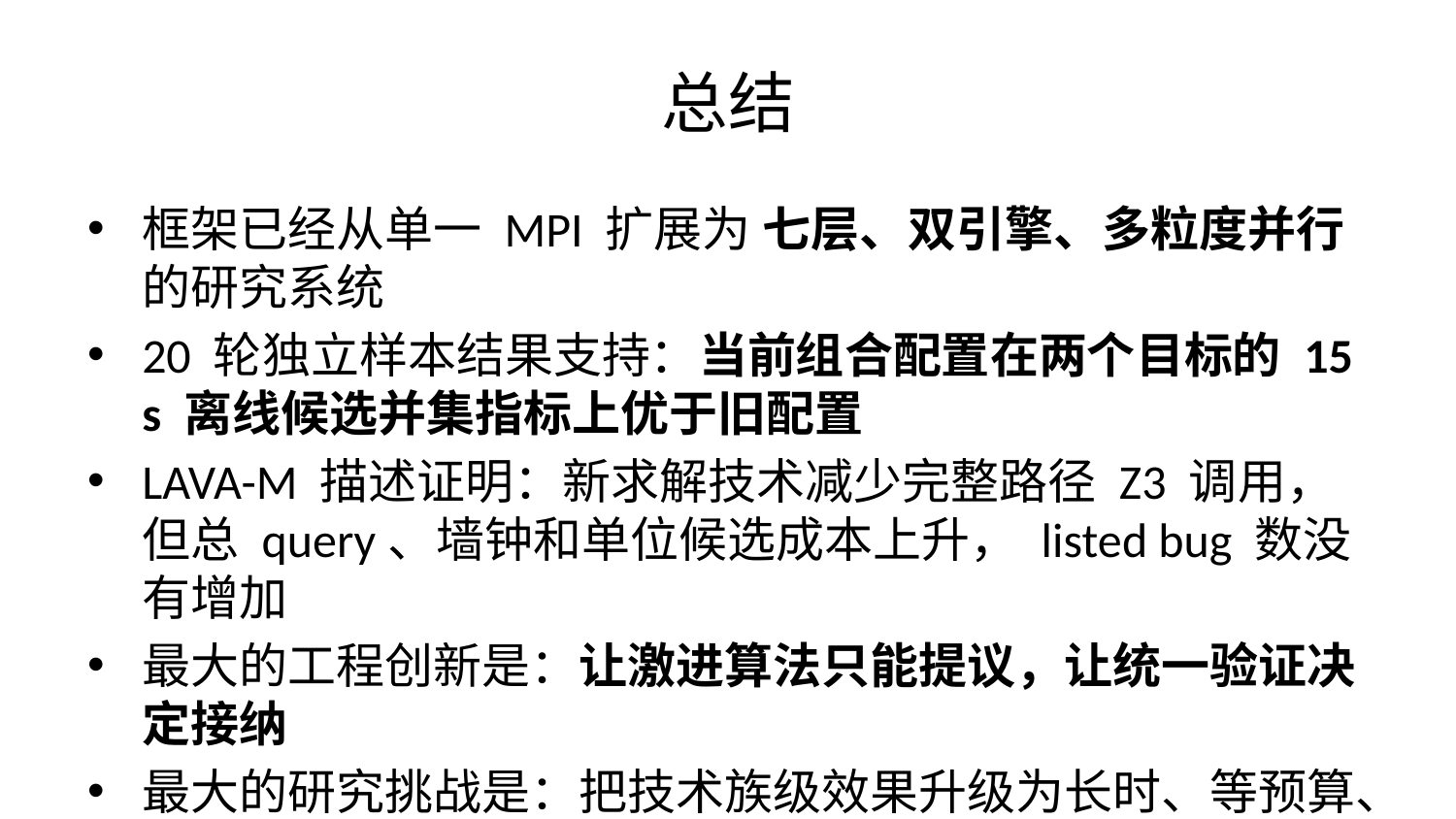

# 总结
框架已经从单一 MPI 扩展为 七层、双引擎、多粒度并行的研究系统
20 轮独立样本结果支持：当前组合配置在两个目标的 15 s 离线候选并集指标上优于旧配置
LAVA-M 描述证明：新求解技术减少完整路径 Z3 调用，但总 query、墙钟和单位候选成本上升， listed bug 数没有增加
最大的工程创新是：让激进算法只能提议，让统一验证决定接纳
最大的研究挑战是：把技术族级效果升级为长时、等预算、可复算的确认性证据